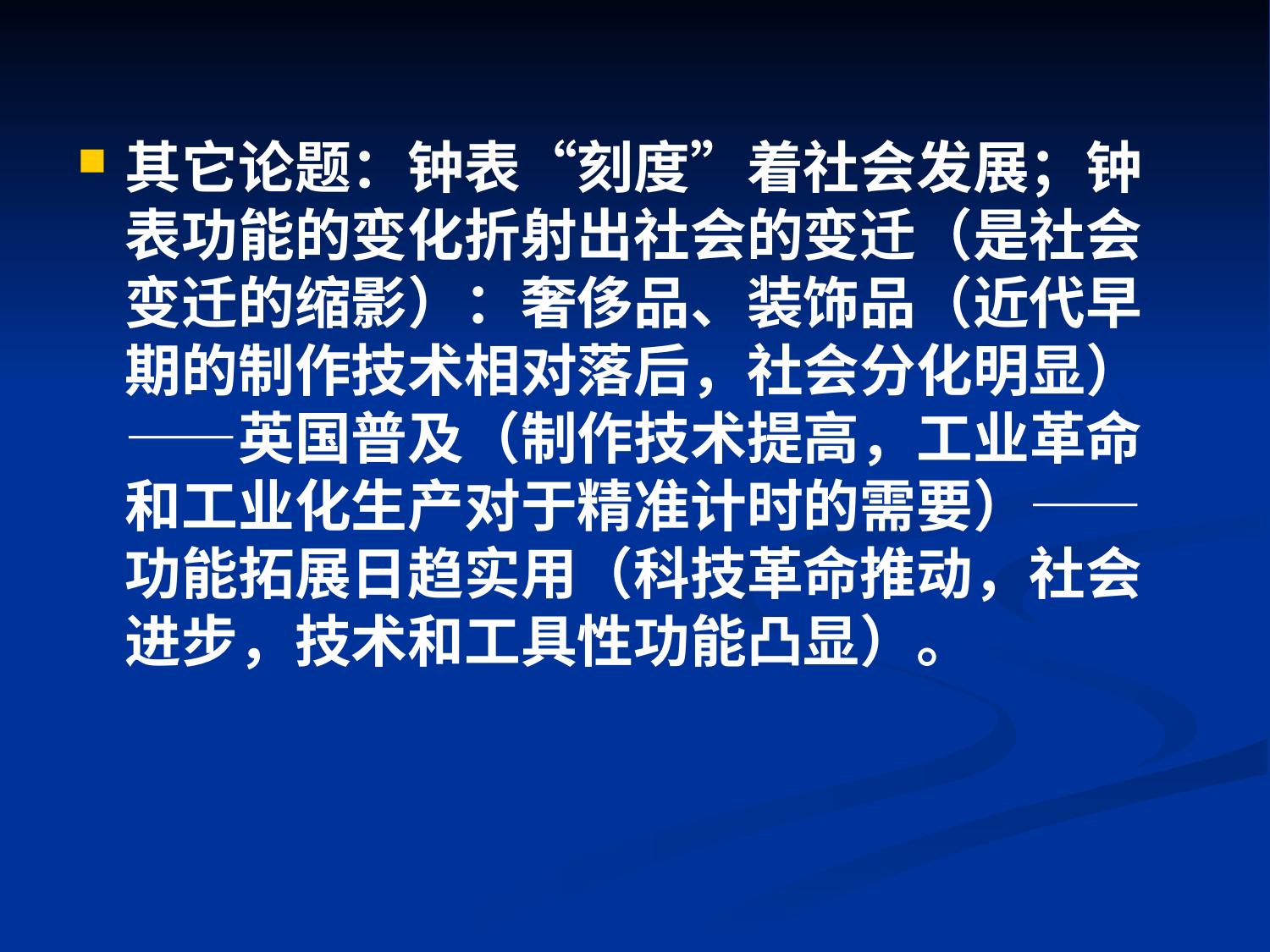

其它论题：钟表“刻度”着社会发展；钟表功能的变化折射出社会的变迁（是社会变迁的缩影）：奢侈品、装饰品（近代早期的制作技术相对落后，社会分化明显）——英国普及（制作技术提高，工业革命和工业化生产对于精准计时的需要）——功能拓展日趋实用（科技革命推动，社会进步，技术和工具性功能凸显）。